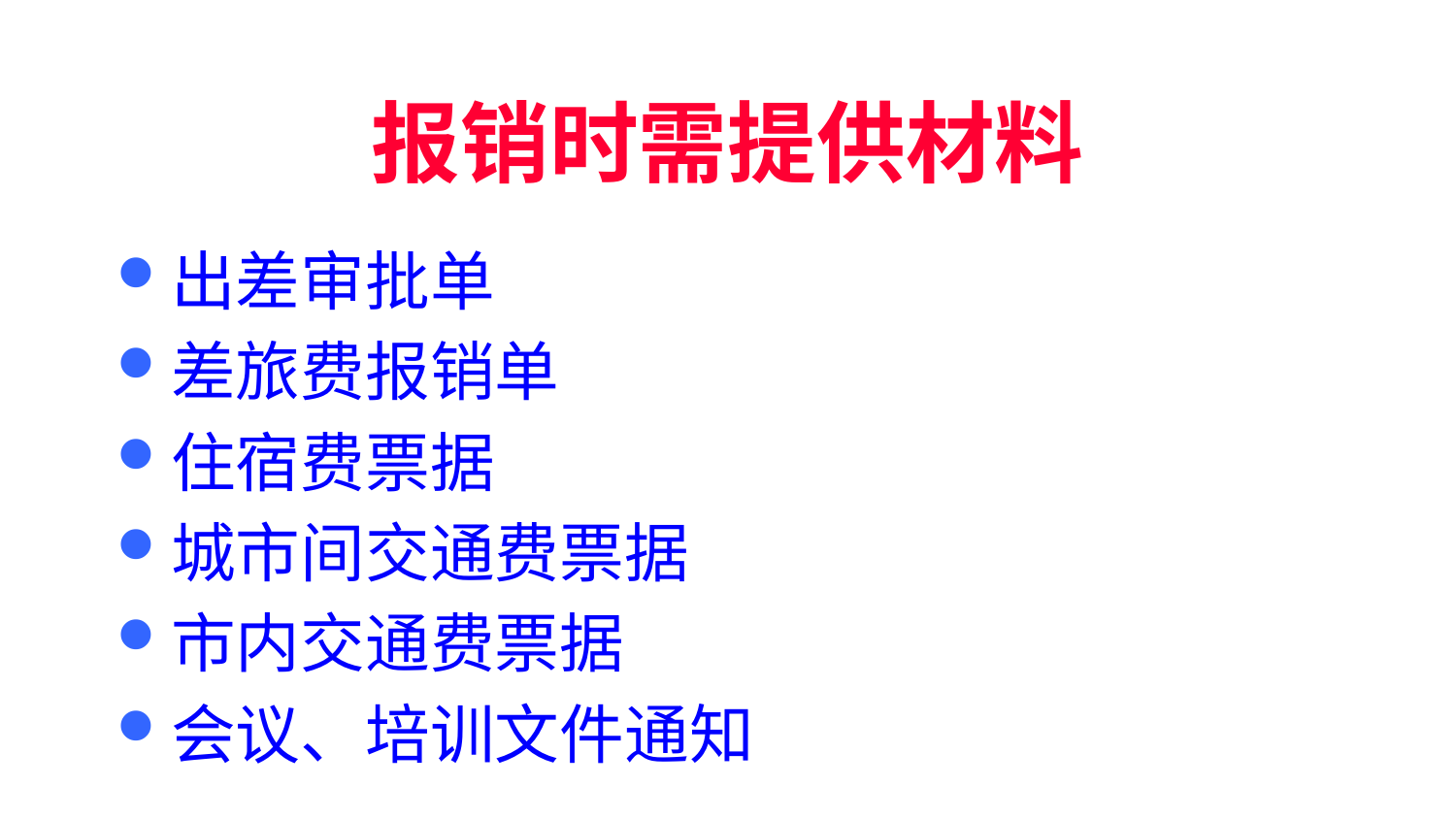

报销时需提供材料
出差审批单
差旅费报销单
住宿费票据
城市间交通费票据
市内交通费票据
会议、培训文件通知